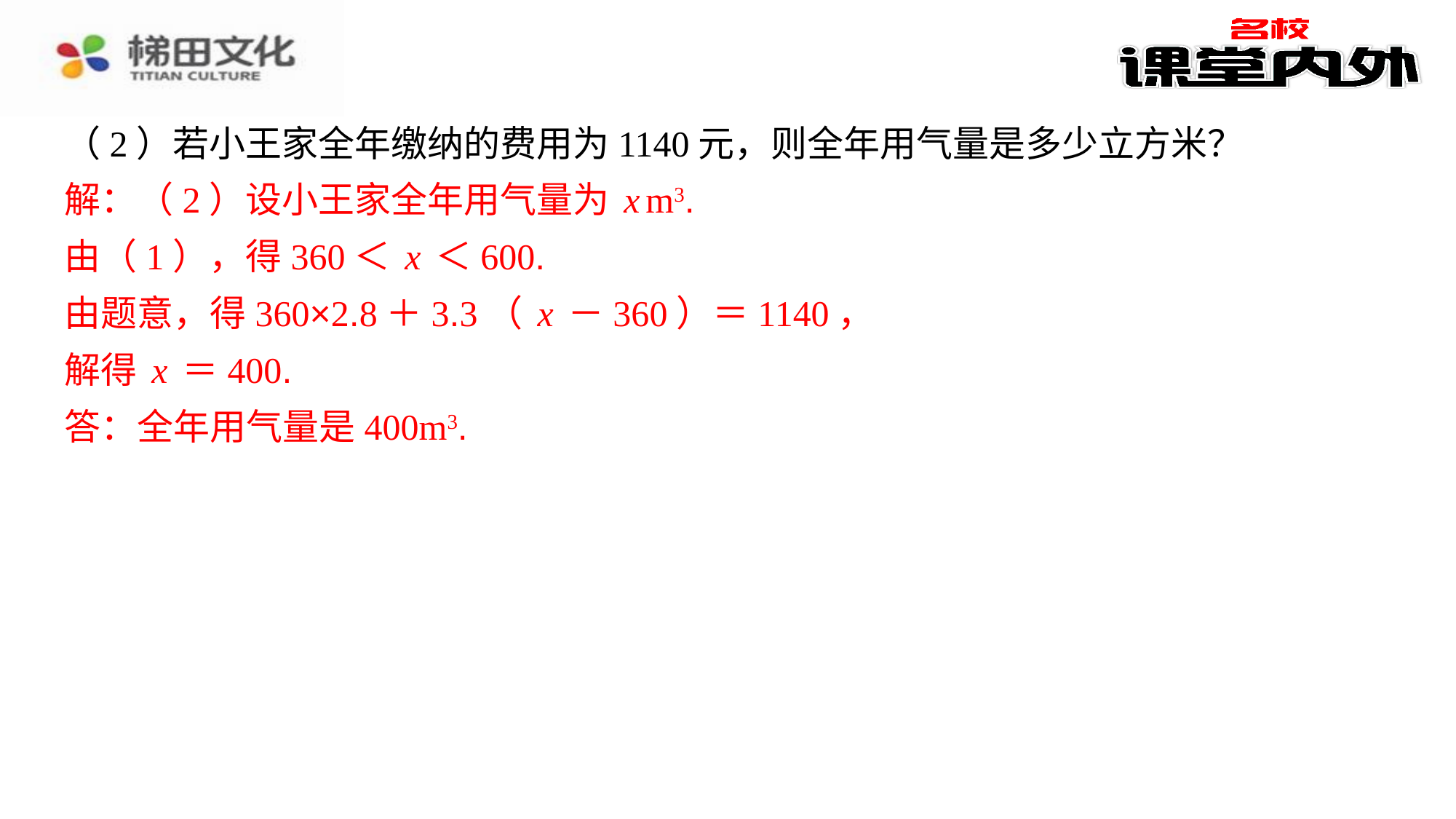

（2）若小王家全年缴纳的费用为1140元，则全年用气量是多少立方米？
解：（2）设小王家全年用气量为xm3.
由（1），得360＜x＜600.
由题意，得360×2.8＋3.3（x－360）＝1140，
解得x＝400.
答：全年用气量是400m3.
解：（2）设小王家全年用气量为xm3.
由（1），得360＜x＜600.
由题意，得360×2.8＋3.3（x－360）＝1140，
解得x＝400.
答：全年用气量是400m3.